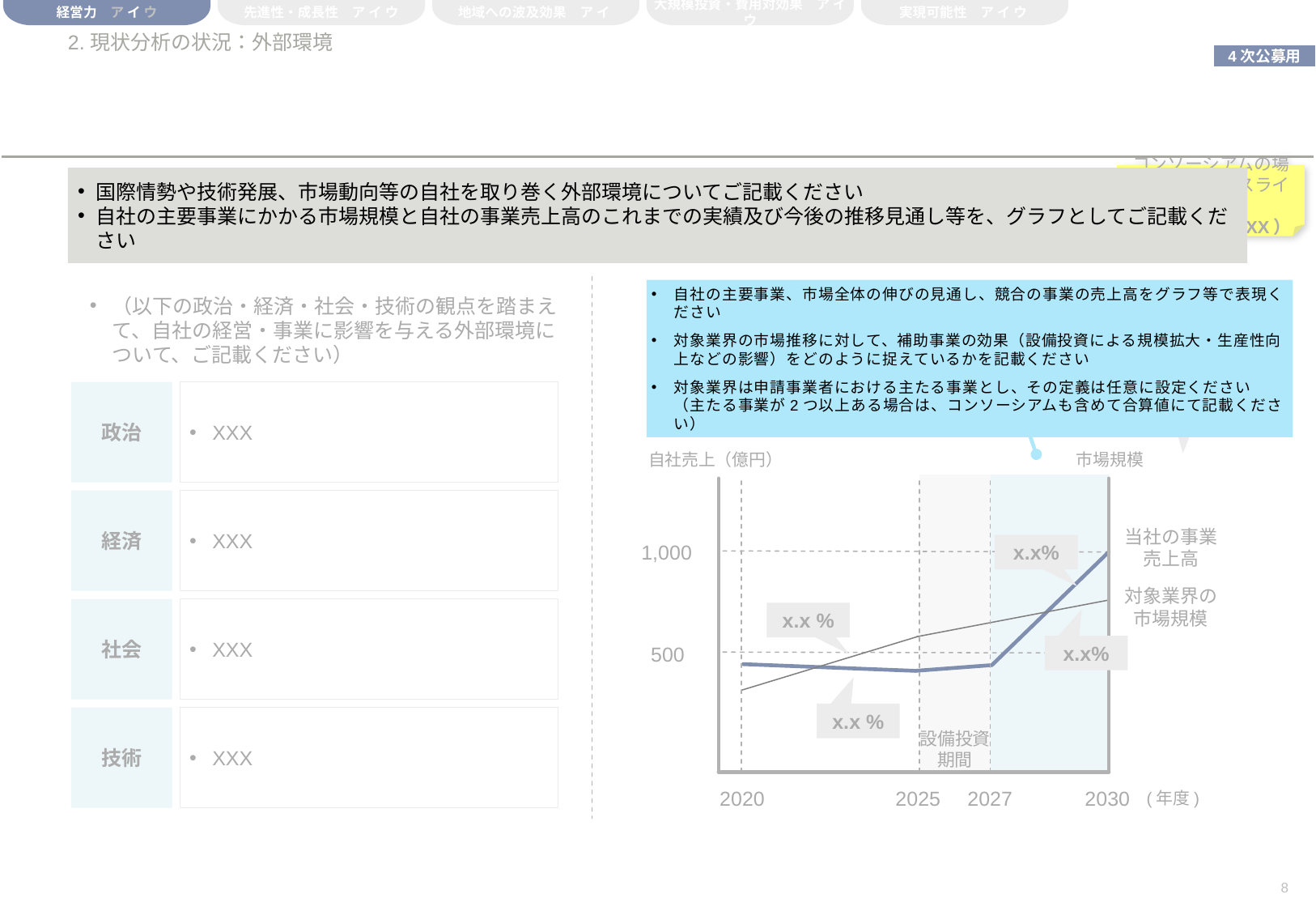

経営力　ア イ ウ
先進性・成長性　ア イ ウ
地域への波及効果　ア イ
大規模投資・費用対効果　ア イ ウ
実現可能性　ア イ ウ
# 2.現状分析の状況：外部環境

コンソーシアムの場合、各社毎にスライド作成
（株式会社XXXX）
国際情勢や技術発展、市場動向等の自社を取り巻く外部環境についてご記載ください
自社の主要事業にかかる市場規模と自社の事業売上高のこれまでの実績及び今後の推移見通し等を、グラフとしてご記載ください
自社の主要事業、市場全体の伸びの見通し、競合の事業の売上高をグラフ等で表現ください
対象業界の市場推移に対して、補助事業の効果（設備投資による規模拡大・生産性向上などの影響）をどのように捉えているかを記載ください
対象業界は申請事業者における主たる事業とし、その定義は任意に設定ください
（主たる事業が2つ以上ある場合は、コンソーシアムも含めて合算値にて記載ください）
（以下の政治・経済・社会・技術の観点を踏まえて、自社の経営・事業に影響を与える外部環境について、ご記載ください）
（申請事業者における主たる事業について、対象業界の市場規模・推移に関して、自社を取り巻く外部環境の認識をご記載ください）
年平均
成長率
政治
XXX
XXX
XXX
XXX
自社売上（億円）
市場規模
設備投資期間

経済
当社の事業売上高
x.x%
1,000
対象業界の市場規模
社会
x.x %
x.x%
500
x.x %
技術
(年度)
2025
2020
2027
2030